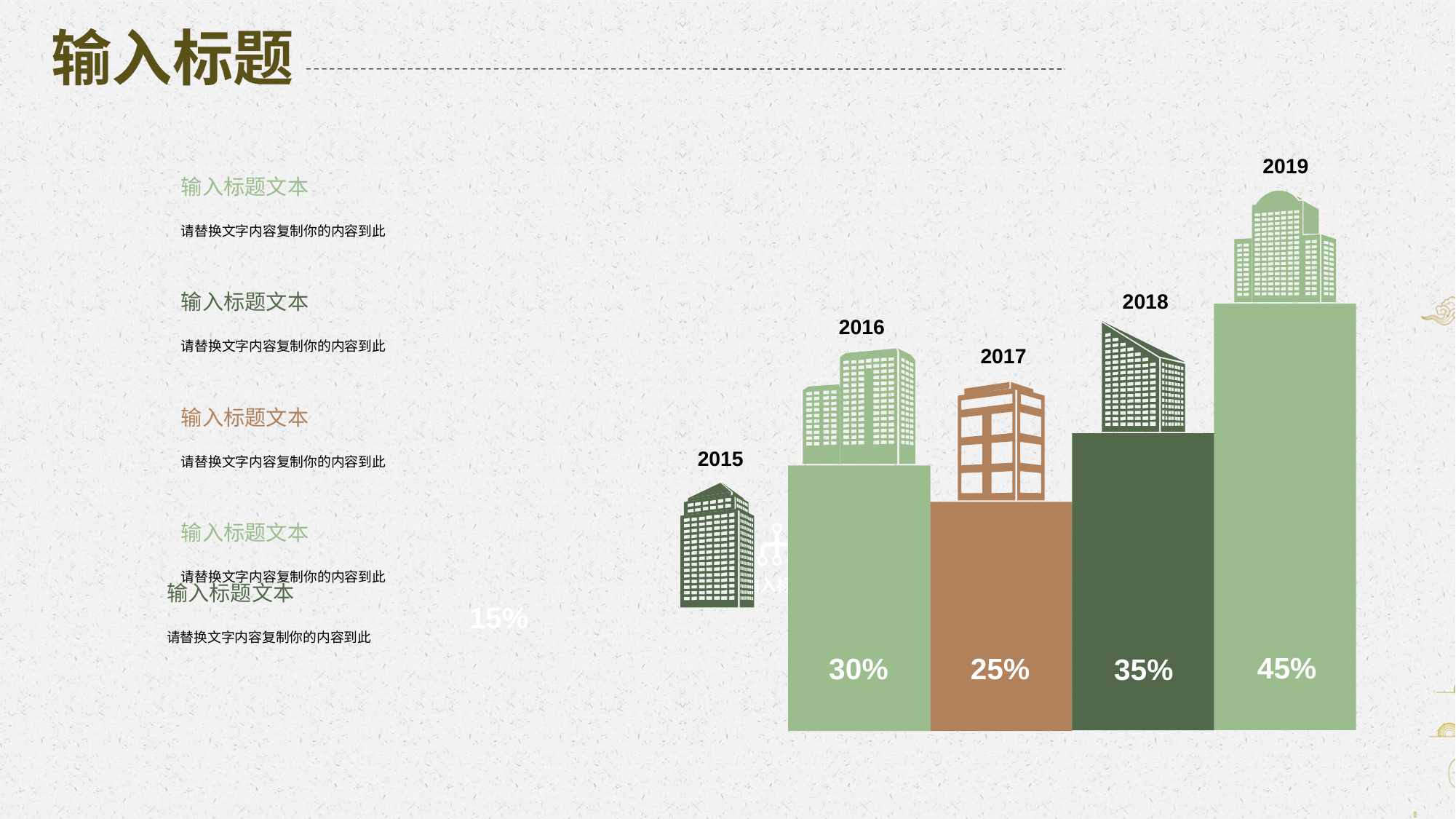

2019

2018
2016

2017

2015

输入标题文本
15%
45%
30%
25%
35%

输入标题文本
输入标题文本
请替换文字内容复制你的内容到此
输入标题文本
请替换文字内容复制你的内容到此
输入标题文本
请替换文字内容复制你的内容到此
输入标题文本
请替换文字内容复制你的内容到此
输入标题文本
请替换文字内容复制你的内容到此